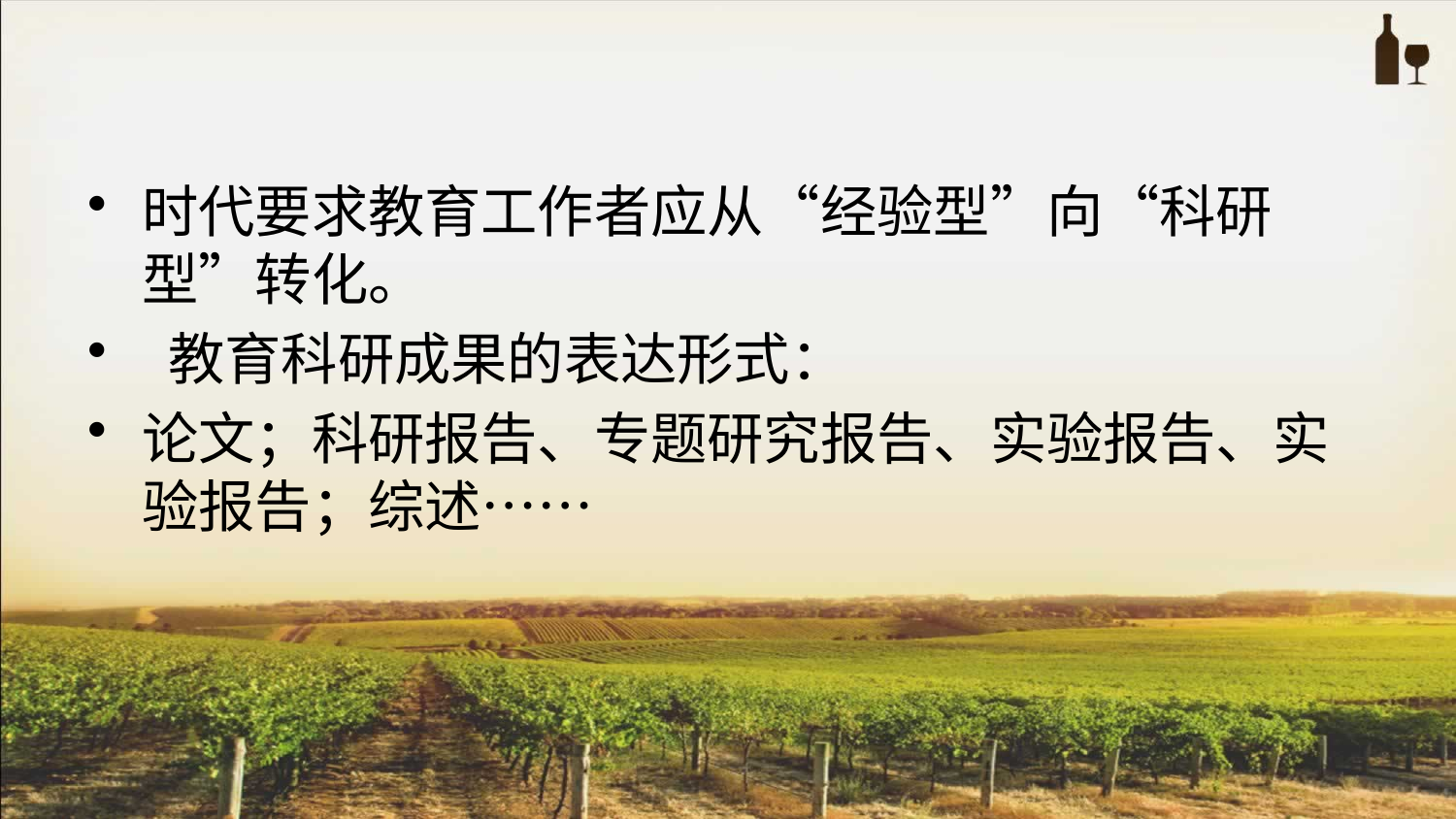

#
时代要求教育工作者应从“经验型”向“科研型”转化。
 教育科研成果的表达形式：
论文；科研报告、专题研究报告、实验报告、实验报告；综述……